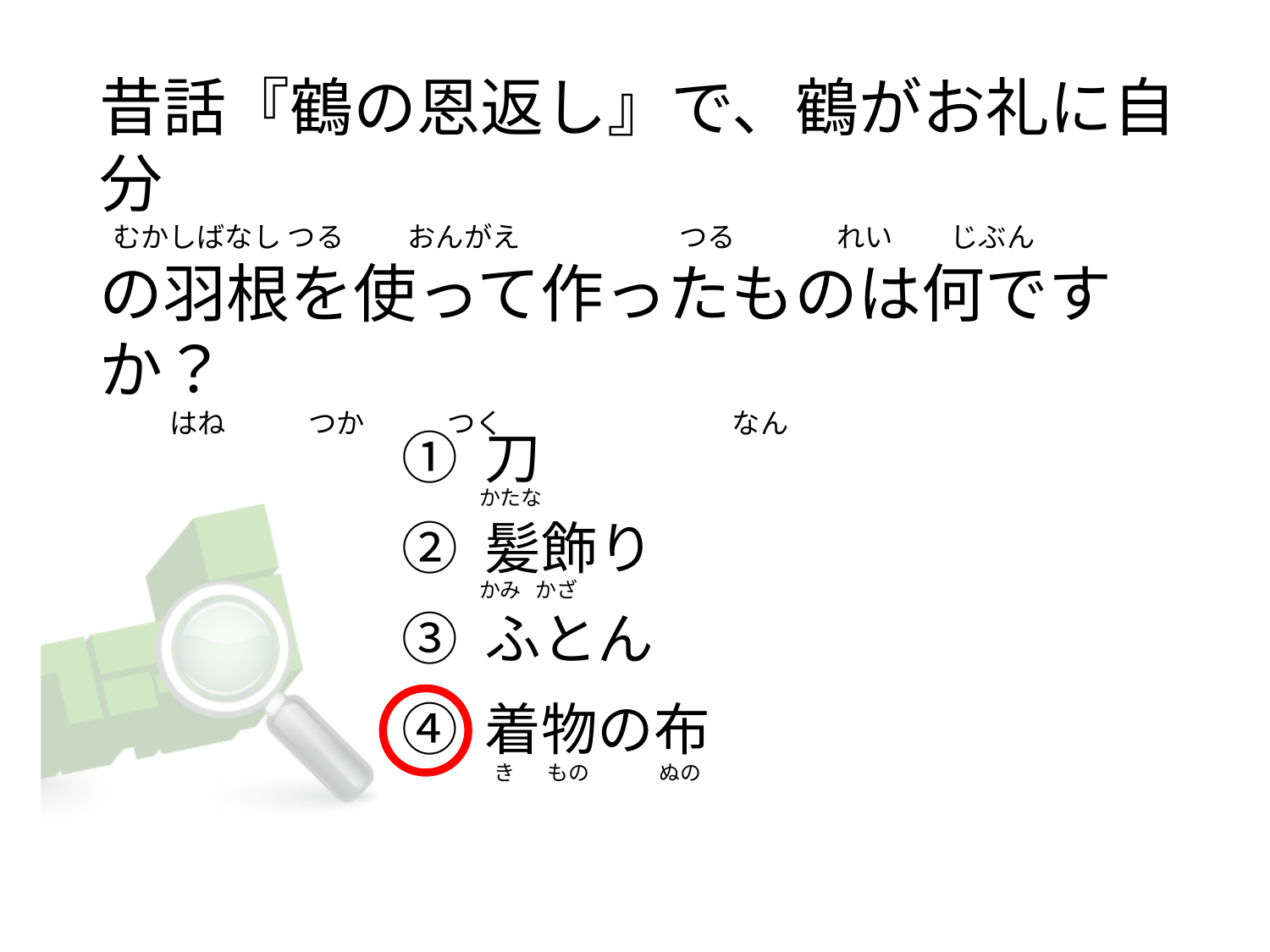

昔話『鶴の恩返し』で、鶴がお礼に自分
 むかしばなし つる          おんがえ                         つる                れい         じぶん
の羽根を使って作ったものは何ですか？
          はね             つか             つく                                    なん
① 刀
② 髪飾り
③ ふとん
④ 着物の布
かたな
かみ   かざ

  き       もの               ぬの